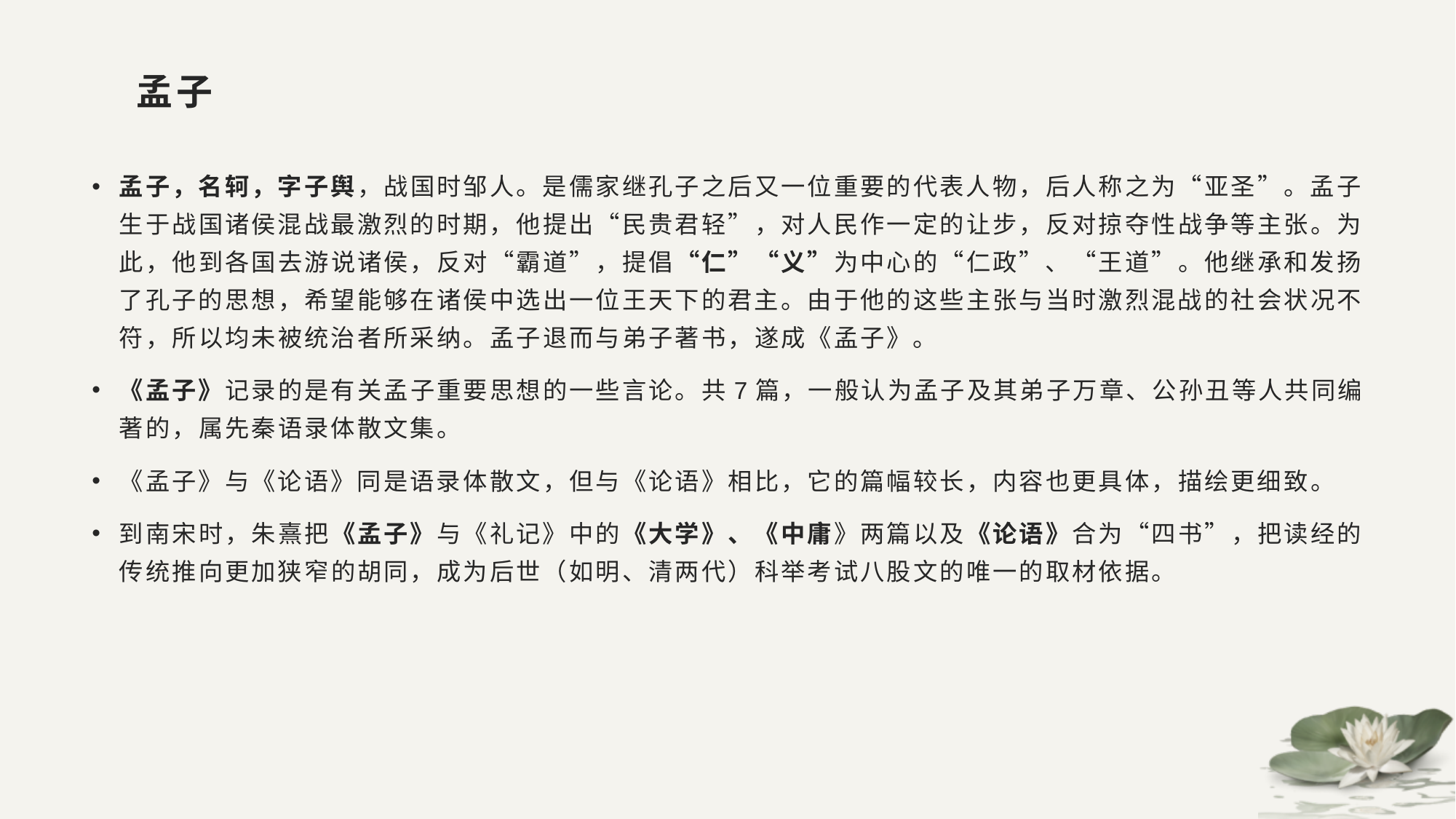

# 孟子
孟子，名轲，字子舆，战国时邹人。是儒家继孔子之后又一位重要的代表人物，后人称之为“亚圣”。孟子生于战国诸侯混战最激烈的时期，他提出“民贵君轻”，对人民作一定的让步，反对掠夺性战争等主张。为此，他到各国去游说诸侯，反对“霸道”，提倡“仁”“义”为中心的“仁政”、“王道”。他继承和发扬了孔子的思想，希望能够在诸侯中选出一位王天下的君主。由于他的这些主张与当时激烈混战的社会状况不符，所以均未被统治者所采纳。孟子退而与弟子著书，遂成《孟子》。
《孟子》记录的是有关孟子重要思想的一些言论。共7篇，一般认为孟子及其弟子万章、公孙丑等人共同编著的，属先秦语录体散文集。
《孟子》与《论语》同是语录体散文，但与《论语》相比，它的篇幅较长，内容也更具体，描绘更细致。
到南宋时，朱熹把《孟子》与《礼记》中的《大学》、《中庸》两篇以及《论语》合为“四书”，把读经的传统推向更加狭窄的胡同，成为后世（如明、清两代）科举考试八股文的唯一的取材依据。